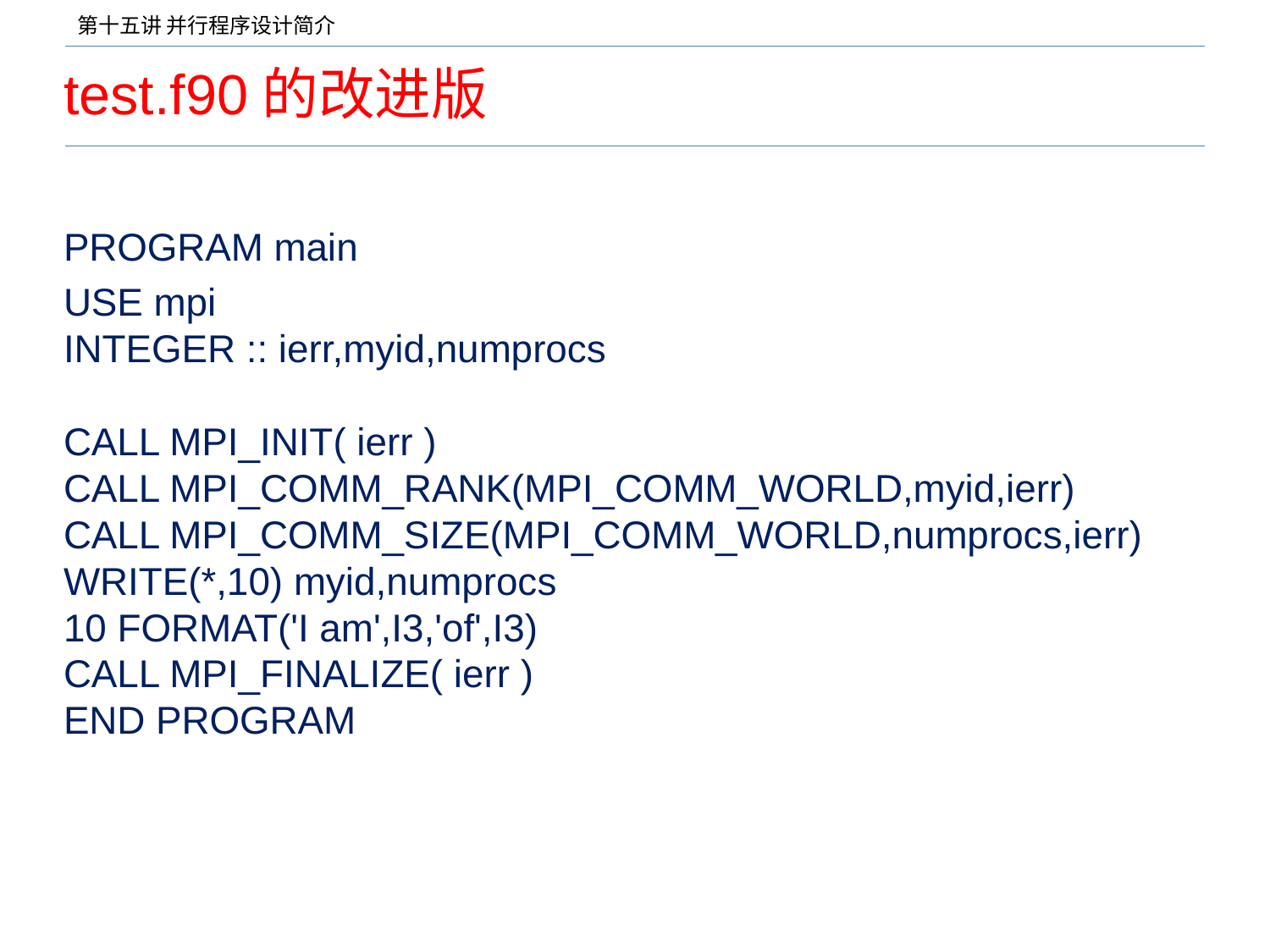

# test.f90的改进版
PROGRAM main
USE mpi
INTEGER :: ierr,myid,numprocs

CALL MPI_INIT( ierr )
CALL MPI_COMM_RANK(MPI_COMM_WORLD,myid,ierr)
CALL MPI_COMM_SIZE(MPI_COMM_WORLD,numprocs,ierr)
WRITE(*,10) myid,numprocs
10 FORMAT('I am',I3,'of',I3)
CALL MPI_FINALIZE( ierr )
END PROGRAM